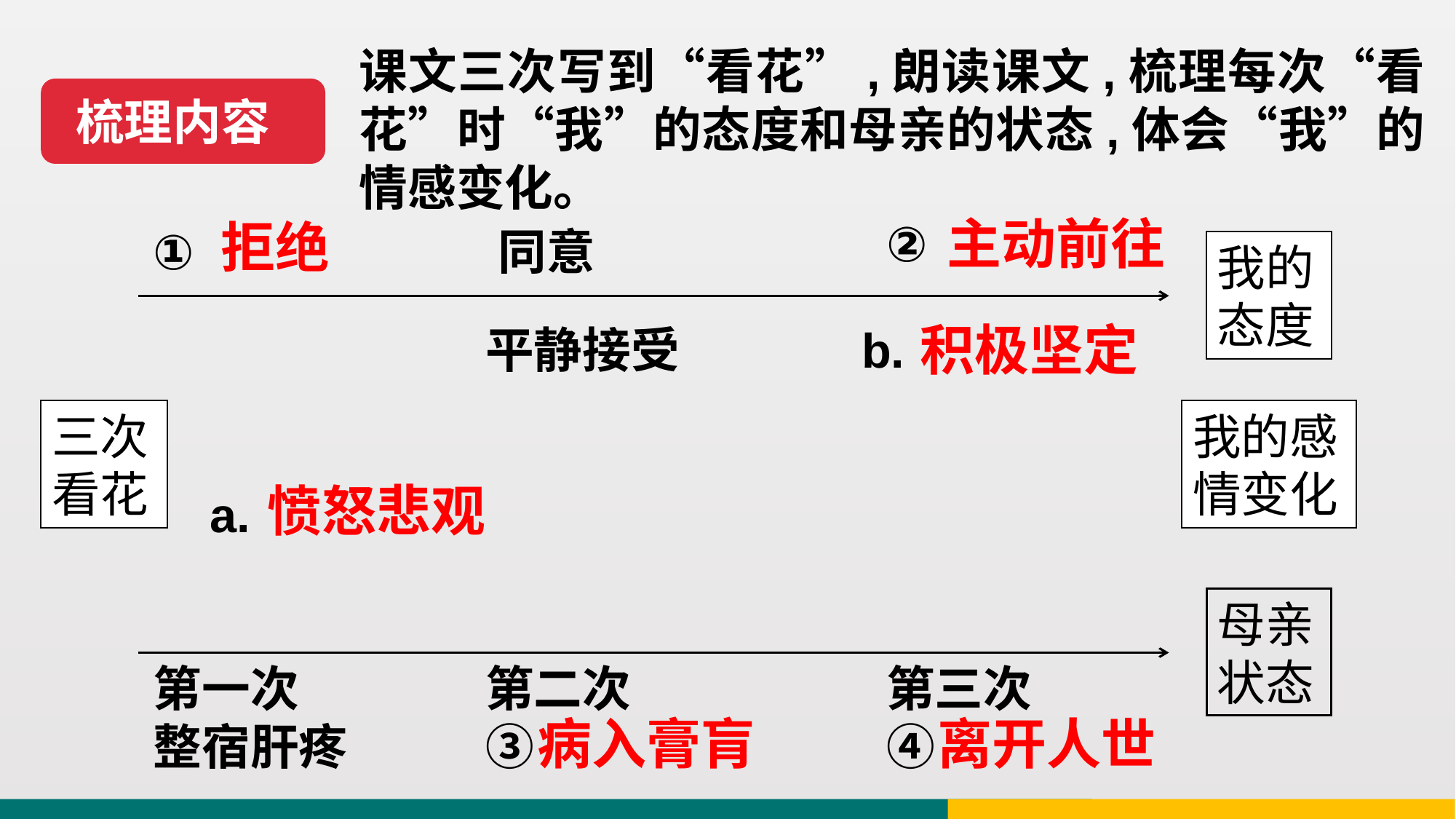

课文三次写到“看花”,朗读课文,梳理每次“看花”时“我”的态度和母亲的状态,体会“我”的情感变化。

梳理内容
主动前往
拒绝
②
①
同意
我的态度
积极坚定
平静接受
b.
三次看花
我的感情变化
愤怒悲观
a.
母亲状态
第一次  整宿肝疼
第二次  ③
第三次  ④
病入膏肓
离开人世